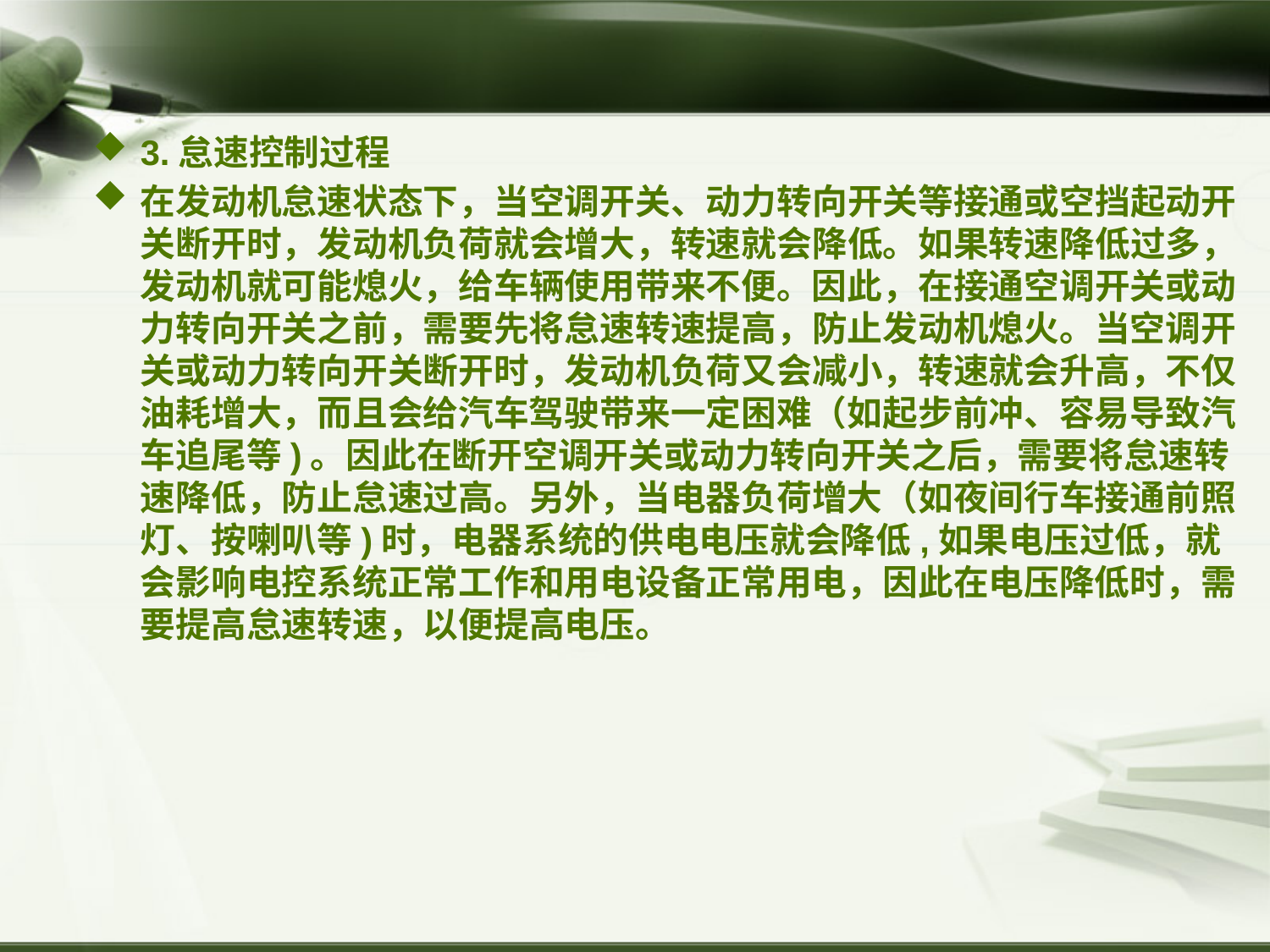

3.怠速控制过程
在发动机怠速状态下，当空调开关、动力转向开关等接通或空挡起动开关断开时，发动机负荷就会增大，转速就会降低。如果转速降低过多，发动机就可能熄火，给车辆使用带来不便。因此，在接通空调开关或动力转向开关之前，需要先将怠速转速提高，防止发动机熄火。当空调开关或动力转向开关断开时，发动机负荷又会减小，转速就会升高，不仅油耗增大，而且会给汽车驾驶带来一定困难（如起步前冲、容易导致汽车追尾等)。因此在断开空调开关或动力转向开关之后，需要将怠速转速降低，防止怠速过高。另外，当电器负荷增大（如夜间行车接通前照灯、按喇叭等)时，电器系统的供电电压就会降低,如果电压过低，就会影响电控系统正常工作和用电设备正常用电，因此在电压降低时，需要提高怠速转速，以便提高电压。